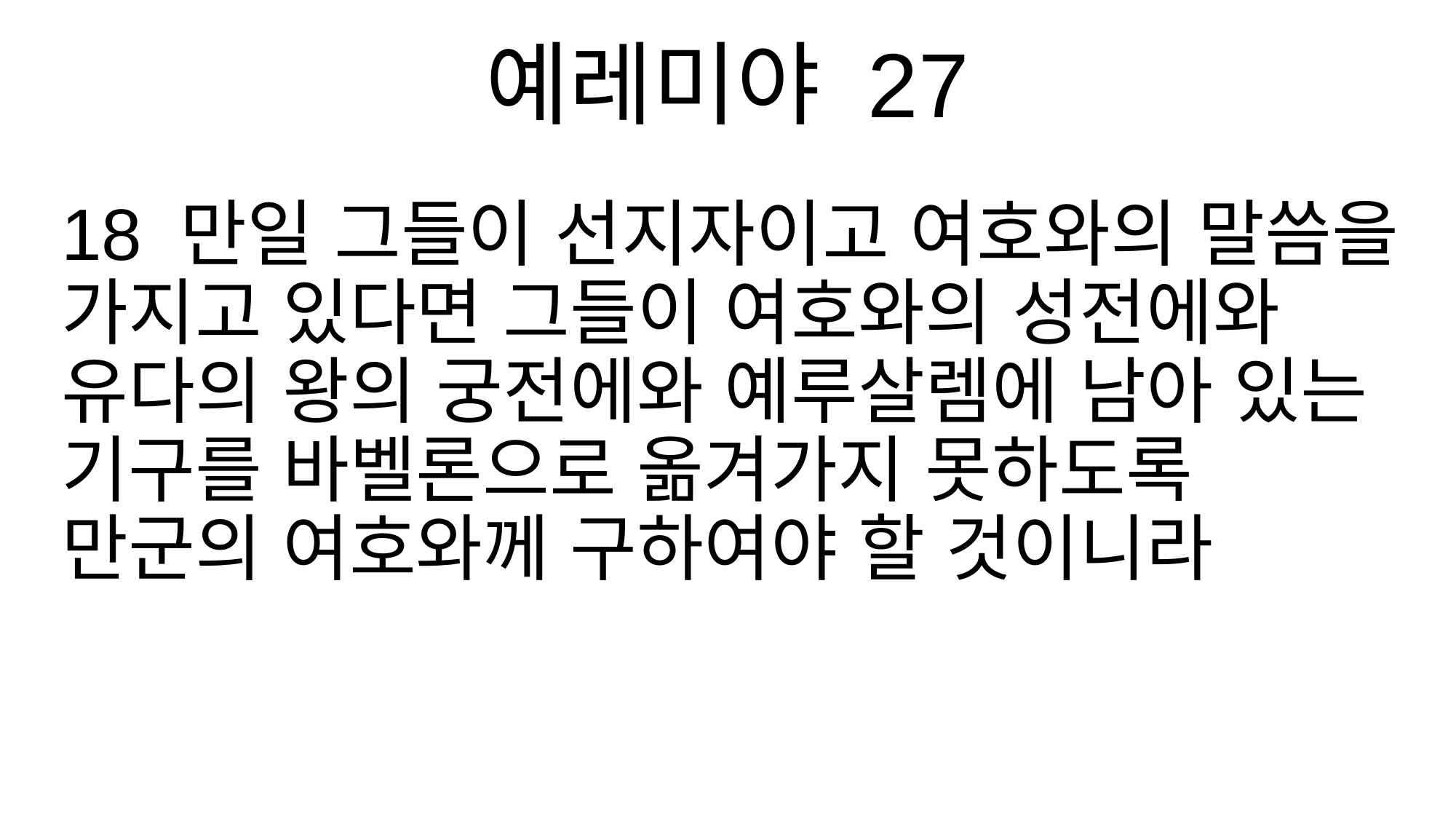

예레미야 27
18 만일 그들이 선지자이고 여호와의 말씀을 가지고 있다면 그들이 여호와의 성전에와 유다의 왕의 궁전에와 예루살렘에 남아 있는 기구를 바벨론으로 옮겨가지 못하도록 만군의 여호와께 구하여야 할 것이니라